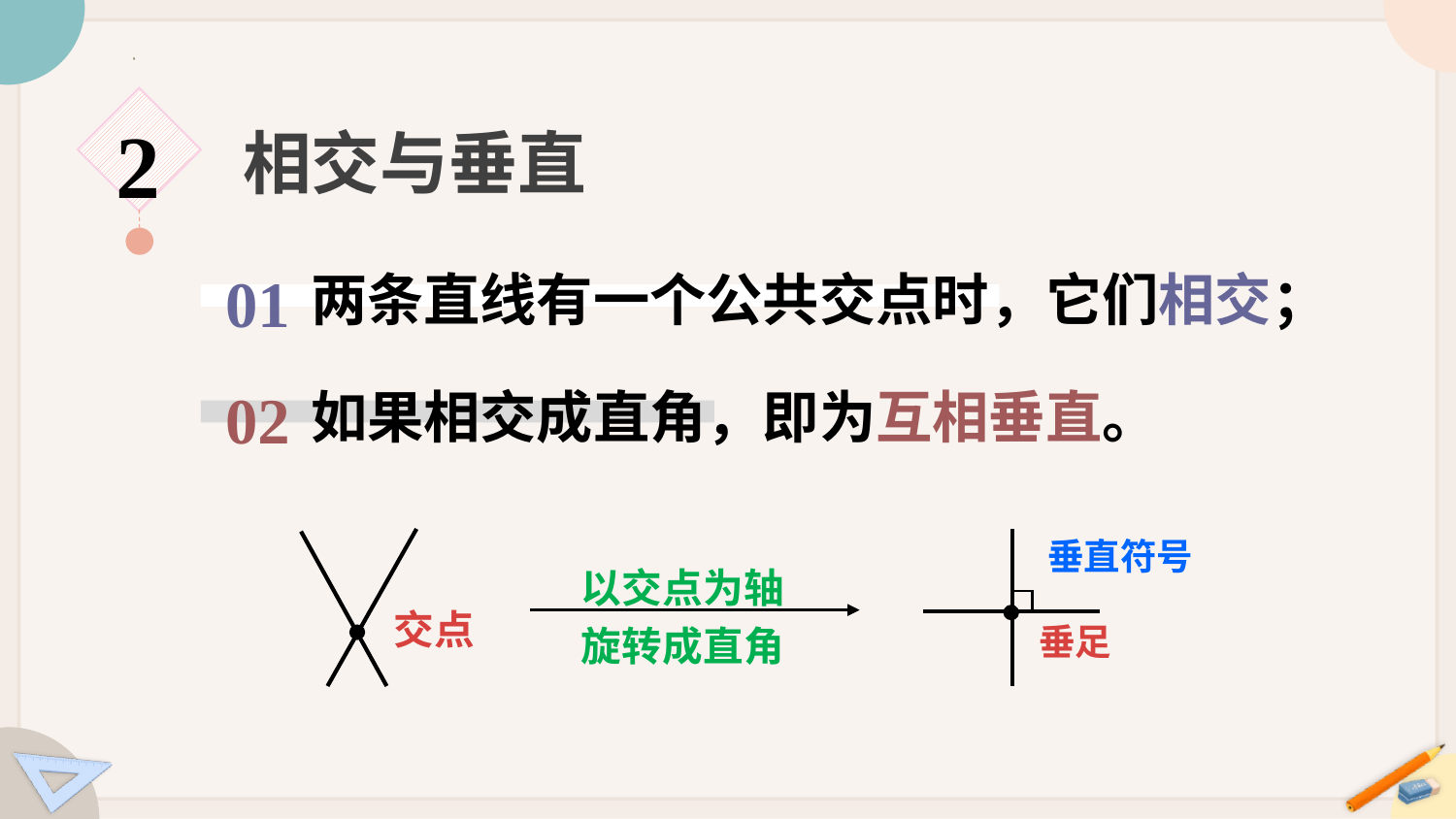

2

相交与垂直
01
两条直线有一个公共交点时，它们相交；

02
如果相交成直角，即为互相垂直。

垂直符号

垂足
以交点为轴
旋转成直角
交点